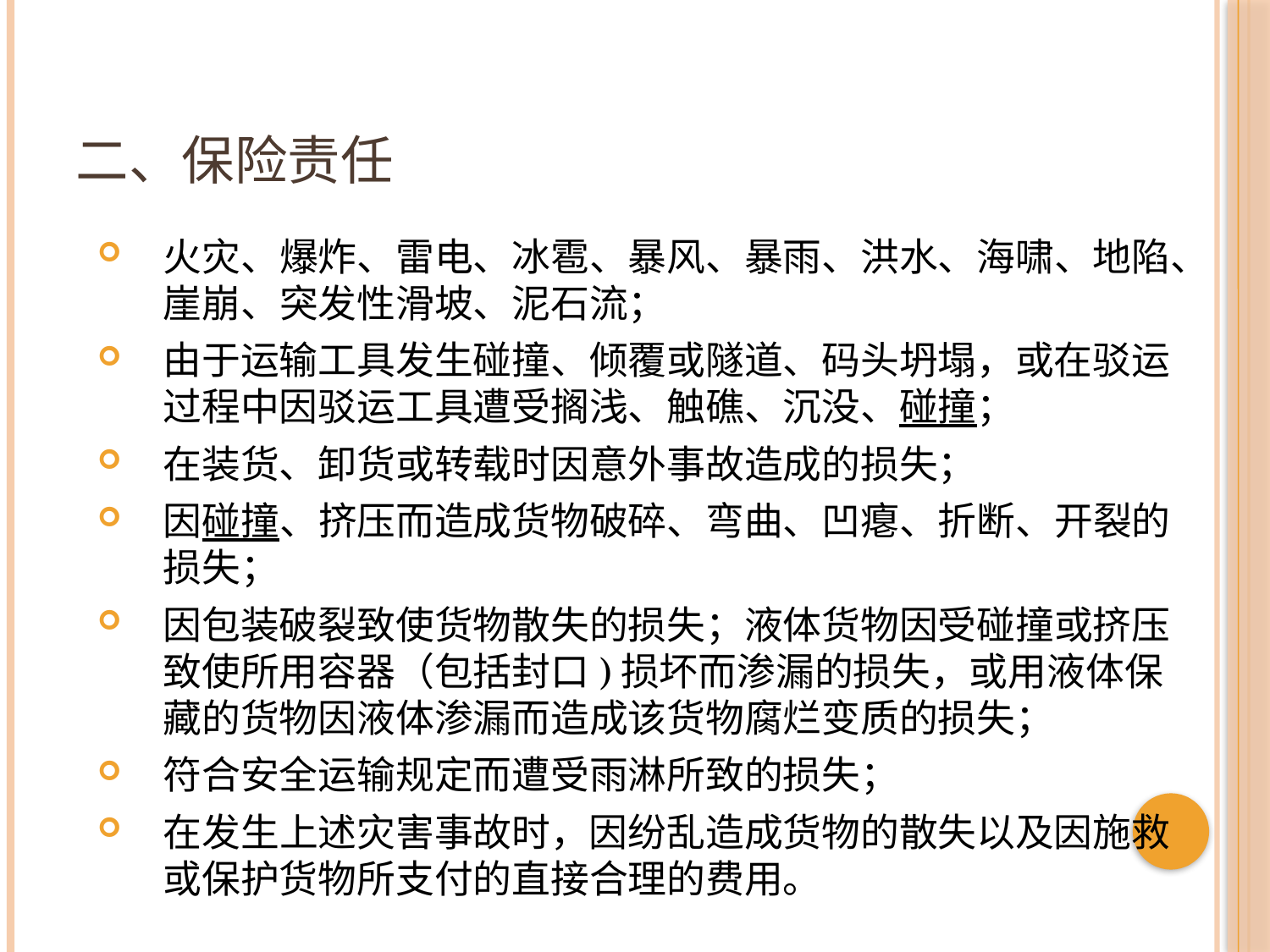

# 二、保险责任
火灾、爆炸、雷电、冰雹、暴风、暴雨、洪水、海啸、地陷、崖崩、突发性滑坡、泥石流；
由于运输工具发生碰撞、倾覆或隧道、码头坍塌，或在驳运过程中因驳运工具遭受搁浅、触礁、沉没、碰撞；
在装货、卸货或转载时因意外事故造成的损失；
因碰撞、挤压而造成货物破碎、弯曲、凹瘪、折断、开裂的损失；
因包装破裂致使货物散失的损失；液体货物因受碰撞或挤压致使所用容器（包括封口)损坏而渗漏的损失，或用液体保藏的货物因液体渗漏而造成该货物腐烂变质的损失；
符合安全运输规定而遭受雨淋所致的损失；
在发生上述灾害事故时，因纷乱造成货物的散失以及因施救或保护货物所支付的直接合理的费用。